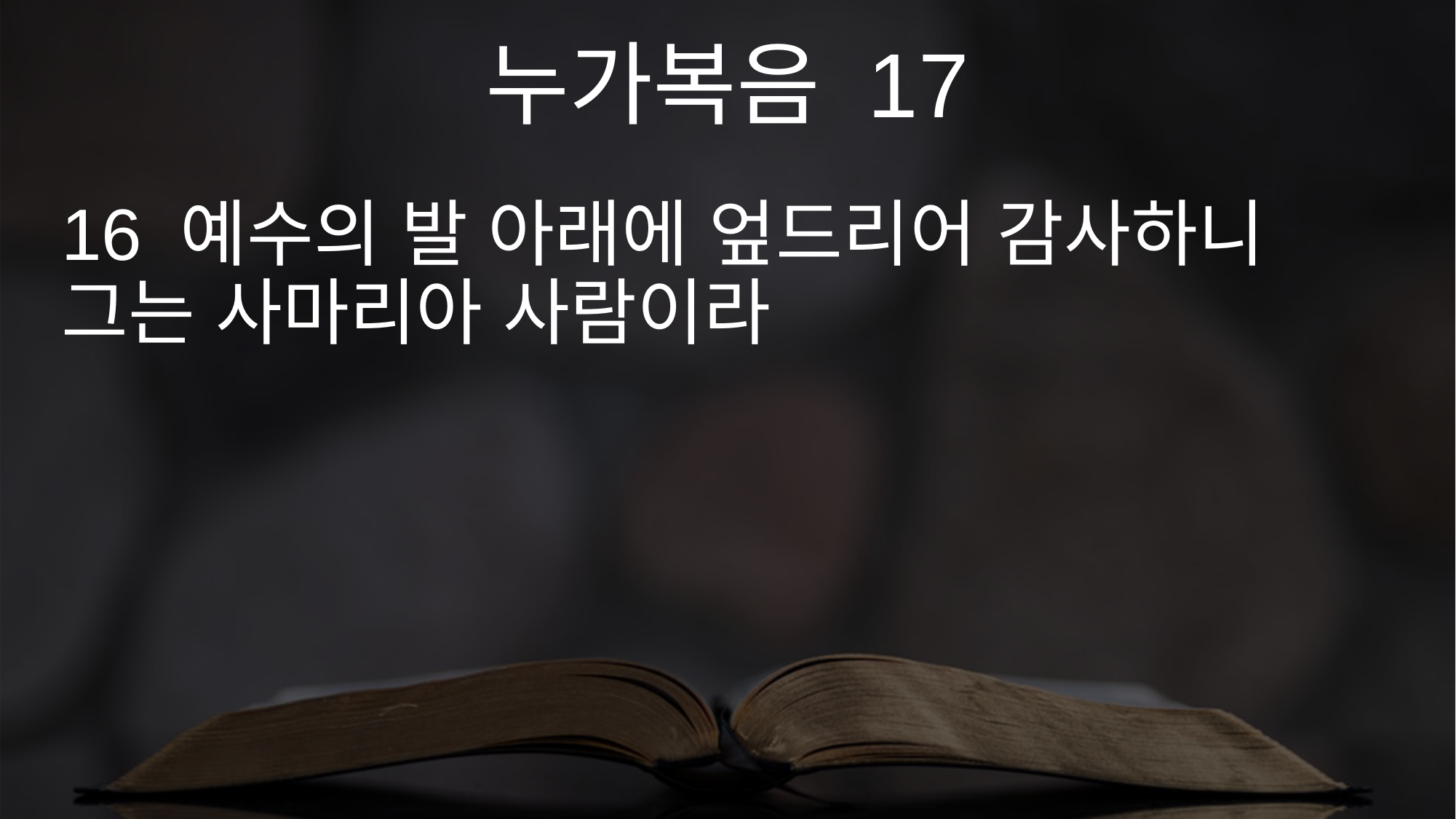

누가복음 17
16 예수의 발 아래에 엎드리어 감사하니 그는 사마리아 사람이라